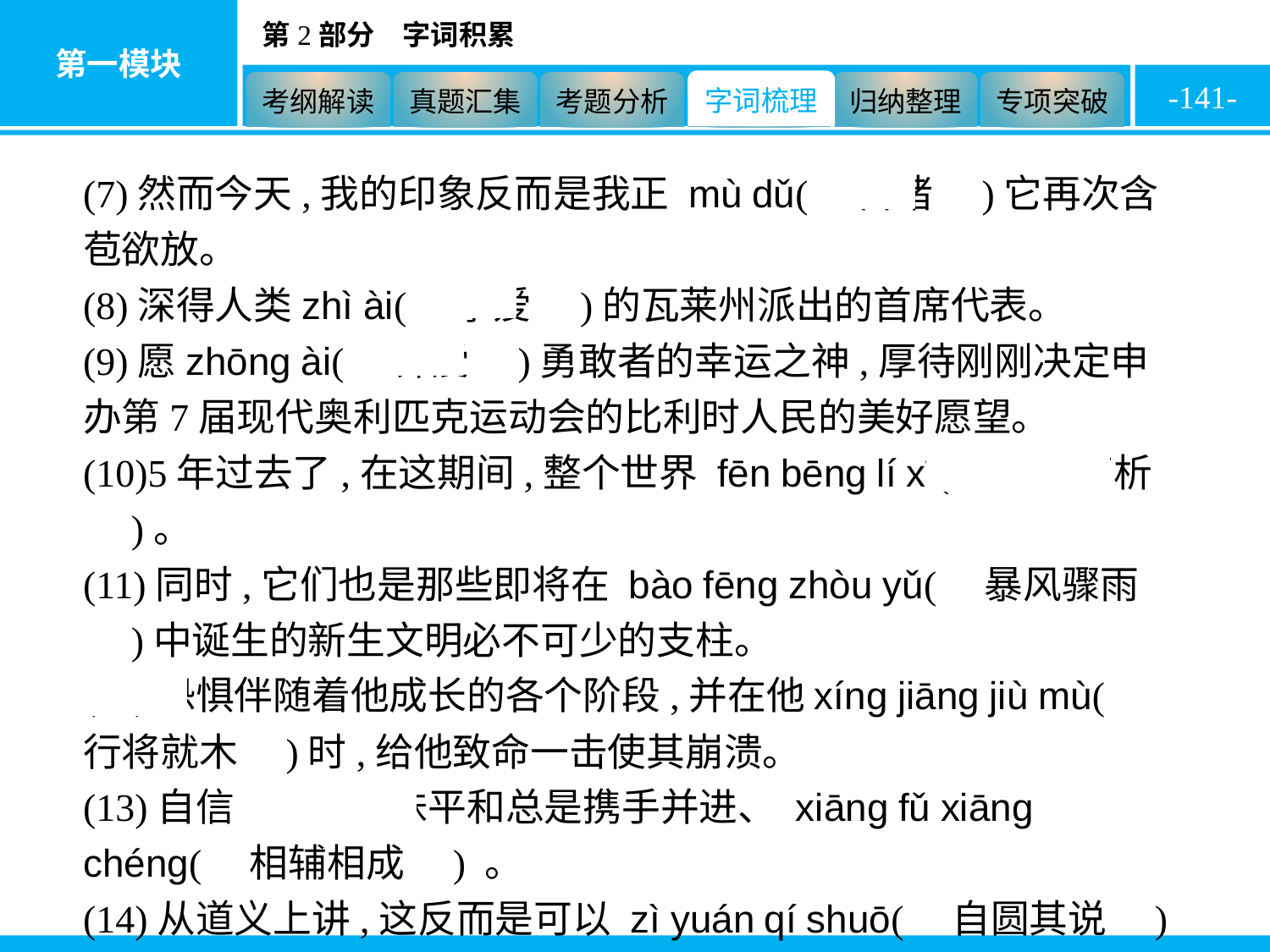

-141-
(7)然而今天,我的印象反而是我正 mù dǔ(　目睹　)它再次含苞欲放。
(8)深得人类zhì ài(　挚爱　)的瓦莱州派出的首席代表。
(9)愿zhōng ài(　钟爱　)勇敢者的幸运之神,厚待刚刚决定申办第7届现代奥利匹克运动会的比利时人民的美好愿望。
(10)5年过去了,在这期间,整个世界 fēn bēng lí xī(　分崩离析　)。
(11)同时,它们也是那些即将在 bào fēng zhòu yǔ(　暴风骤雨　)中诞生的新生文明必不可少的支柱。
(12)恐惧伴随着他成长的各个阶段,并在他xíng jiāng jiù mù(　行将就木　)时,给他致命一击使其崩溃。
(13)自信与它的姊妹平和总是携手并进、 xiāng fǔ xiāng chéng(　相辅相成　) 。
(14)从道义上讲,这反而是可以 zì yuán qí shuō(　自圆其说　)的。